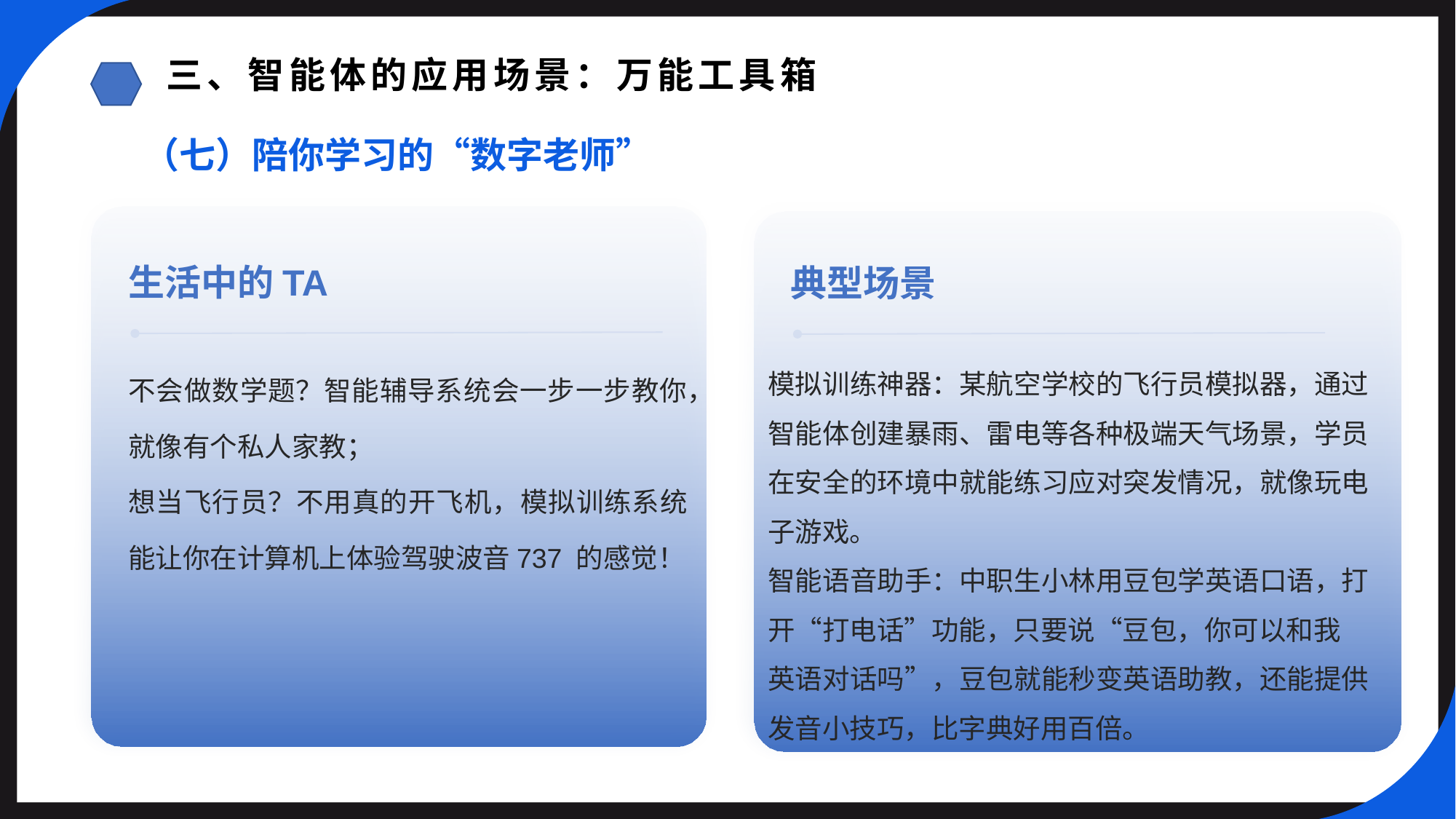

三、智能体的应用场景：万能工具箱
（七）陪你学习的“数字老师”

生活中的TA
典型场景
不会做数学题？智能辅导系统会一步一步教你，就像有个私人家教；
想当飞行员？不用真的开飞机，模拟训练系统能让你在计算机上体验驾驶波音737 的感觉！
模拟训练神器：某航空学校的飞行员模拟器，通过智能体创建暴雨、雷电等各种极端天气场景，学员在安全的环境中就能练习应对突发情况，就像玩电子游戏。
智能语音助手：中职生小林用豆包学英语口语，打开“打电话”功能，只要说“豆包，你可以和我
英语对话吗”，豆包就能秒变英语助教，还能提供发音小技巧，比字典好用百倍。